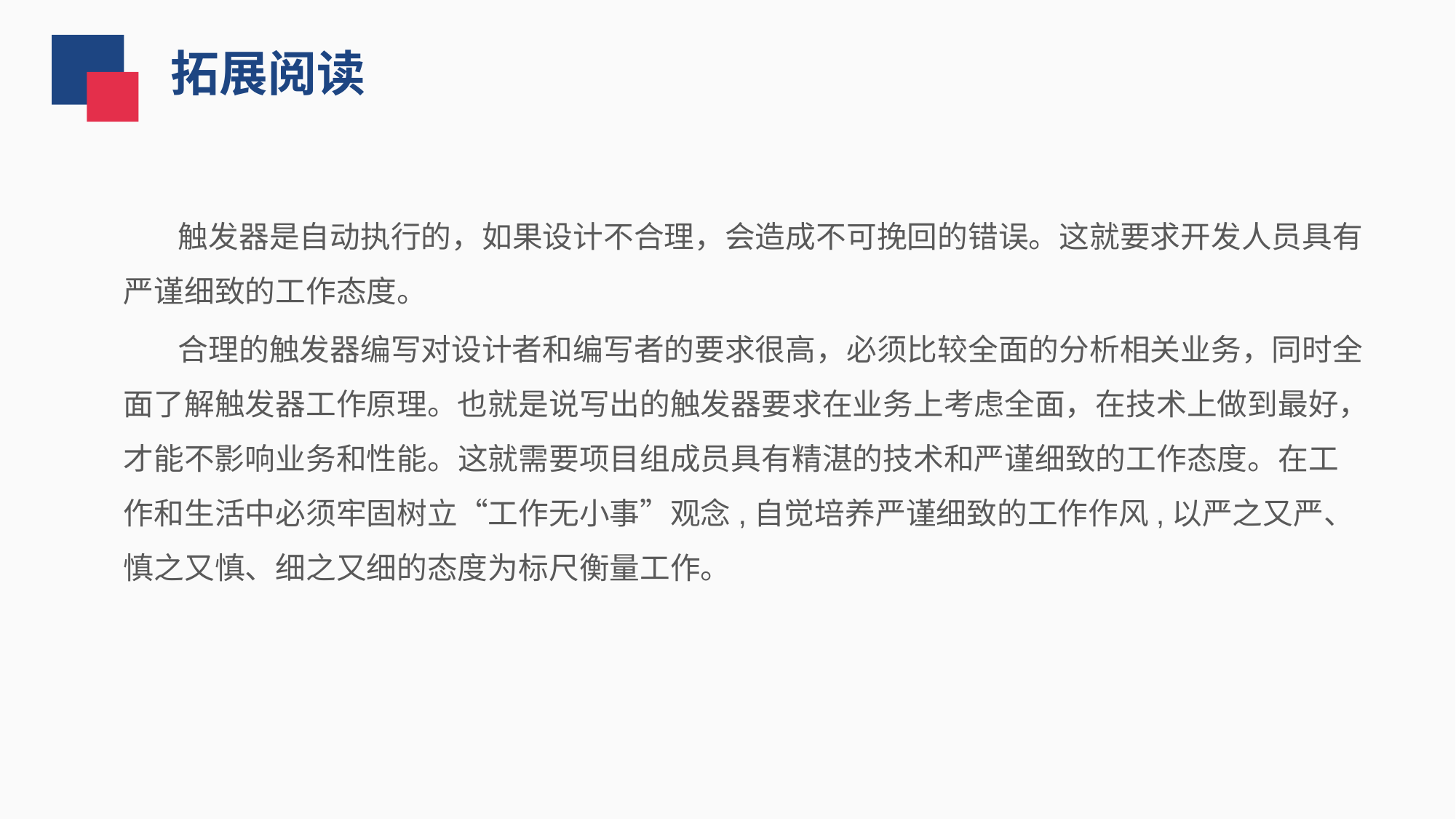

拓展阅读
触发器是自动执行的，如果设计不合理，会造成不可挽回的错误。这就要求开发人员具有严谨细致的工作态度。
合理的触发器编写对设计者和编写者的要求很高，必须比较全面的分析相关业务，同时全面了解触发器工作原理。也就是说写出的触发器要求在业务上考虑全面，在技术上做到最好，才能不影响业务和性能。这就需要项目组成员具有精湛的技术和严谨细致的工作态度。在工作和生活中必须牢固树立“工作无小事”观念,自觉培养严谨细致的工作作风,以严之又严、慎之又慎、细之又细的态度为标尺衡量工作。